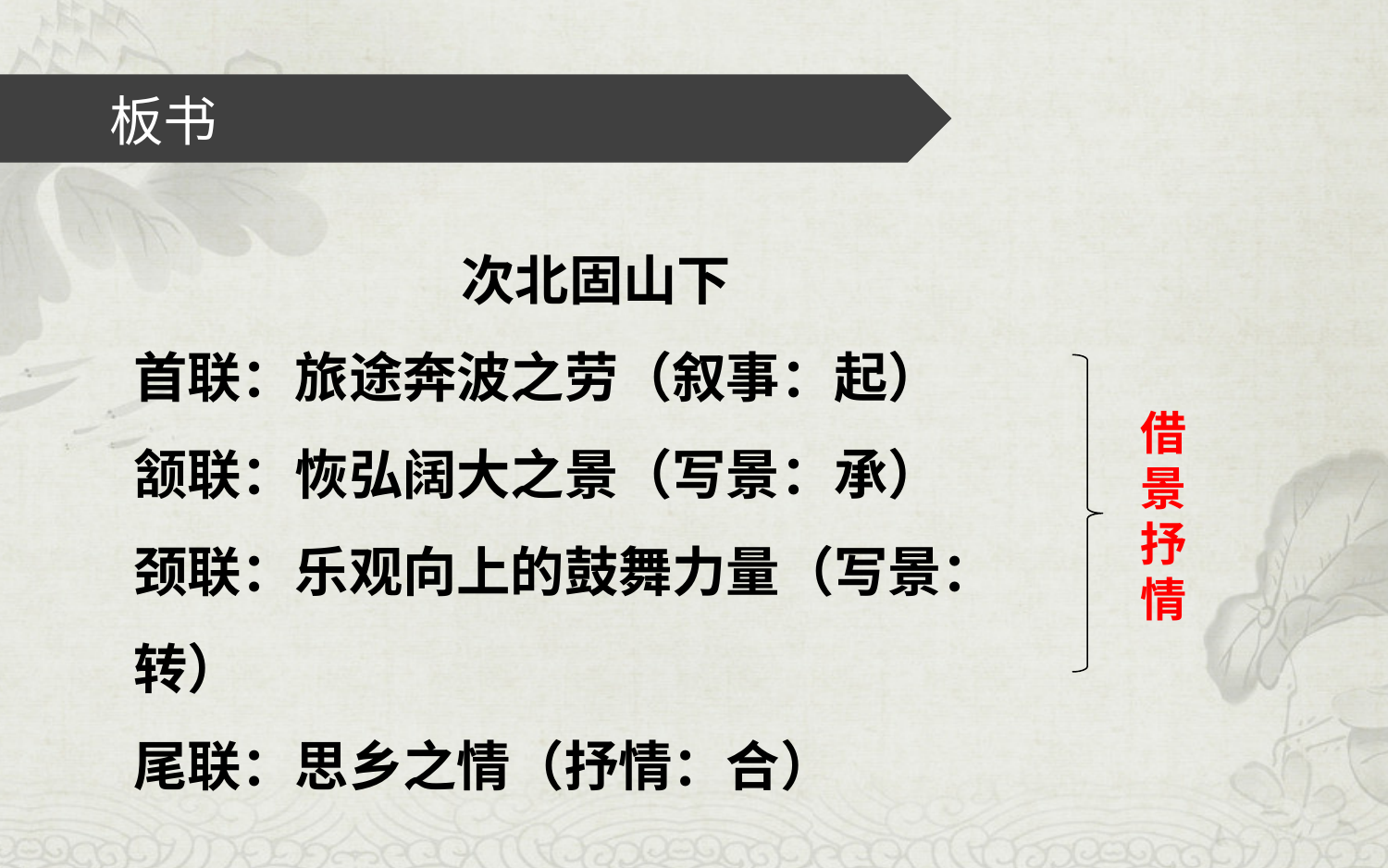

# 板书
次北固山下
首联：旅途奔波之劳（叙事：起）
颔联：恢弘阔大之景（写景：承）
颈联：乐观向上的鼓舞力量（写景：转）
尾联：思乡之情（抒情：合）

借景抒情